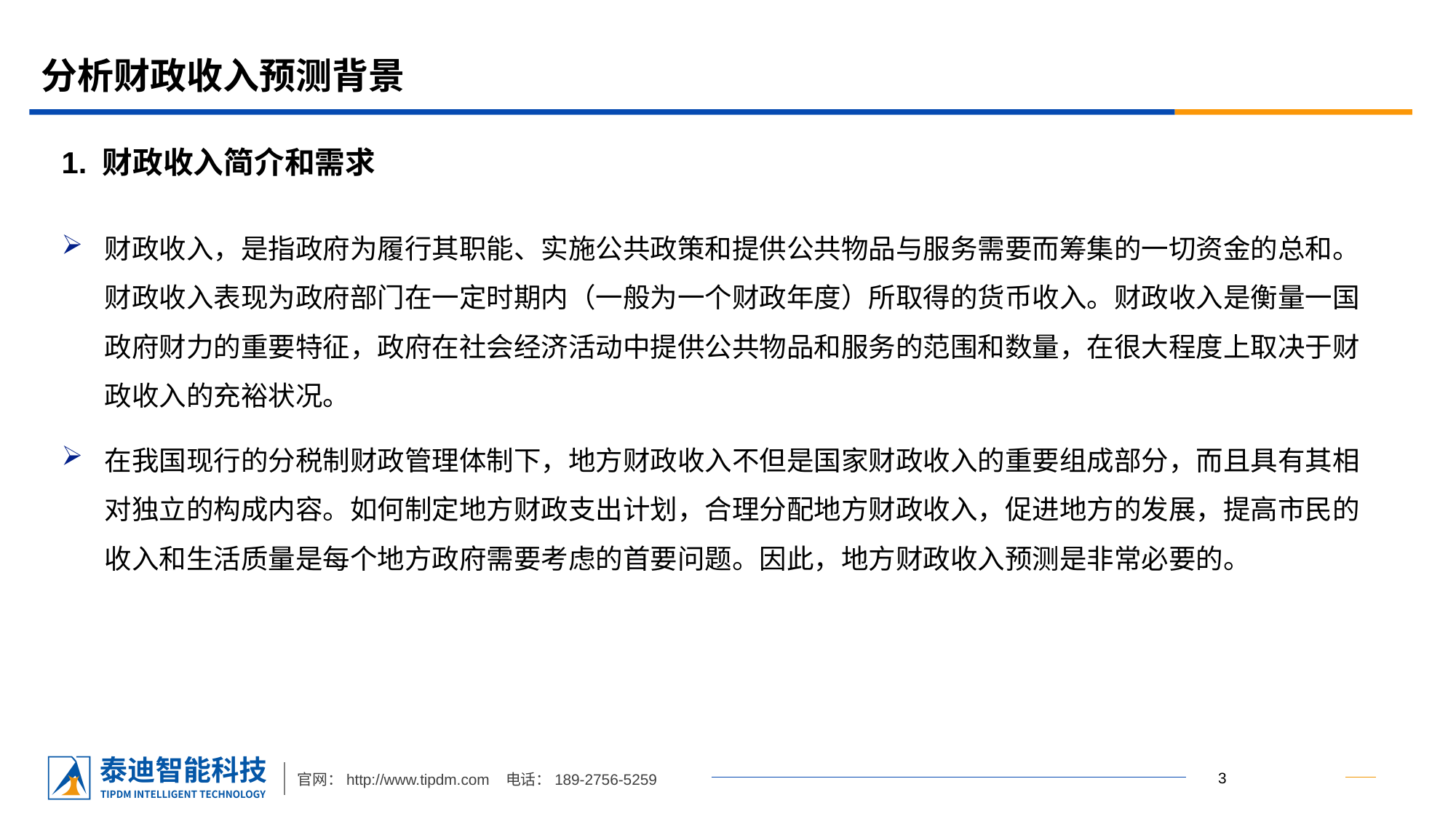

# 分析财政收入预测背景
1. 财政收入简介和需求
财政收入，是指政府为履行其职能、实施公共政策和提供公共物品与服务需要而筹集的一切资金的总和。财政收入表现为政府部门在一定时期内（一般为一个财政年度）所取得的货币收入。财政收入是衡量一国政府财力的重要特征，政府在社会经济活动中提供公共物品和服务的范围和数量，在很大程度上取决于财政收入的充裕状况。
在我国现行的分税制财政管理体制下，地方财政收入不但是国家财政收入的重要组成部分，而且具有其相对独立的构成内容。如何制定地方财政支出计划，合理分配地方财政收入，促进地方的发展，提高市民的收入和生活质量是每个地方政府需要考虑的首要问题。因此，地方财政收入预测是非常必要的。